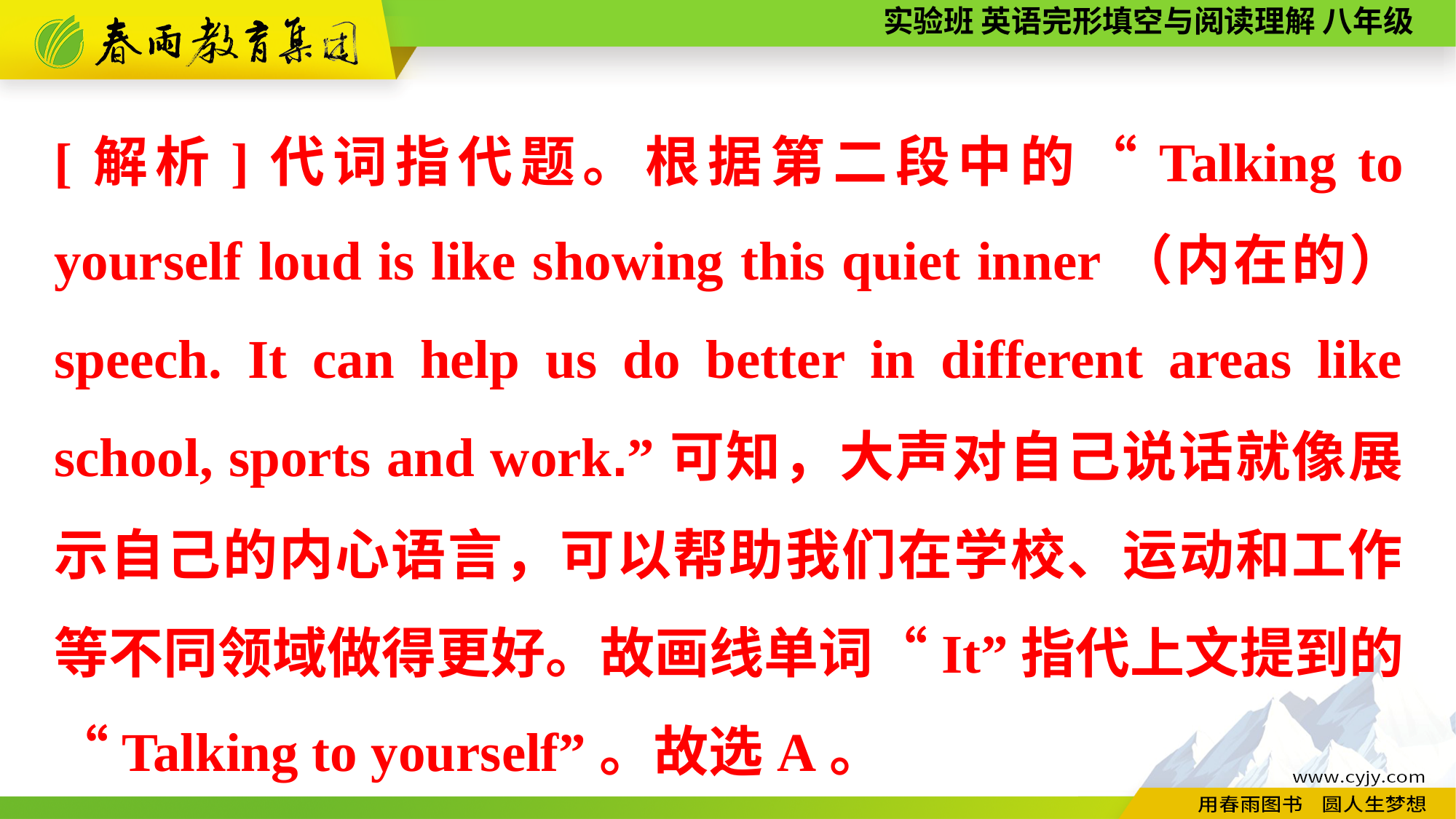

[解析]代词指代题。根据第二段中的“Talking to yourself loud is like showing this quiet inner（内在的） speech. It can help us do better in different areas like school, sports and work.”可知，大声对自己说话就像展示自己的内心语言，可以帮助我们在学校、运动和工作等不同领域做得更好。故画线单词“It”指代上文提到的“Talking to yourself”。故选A。